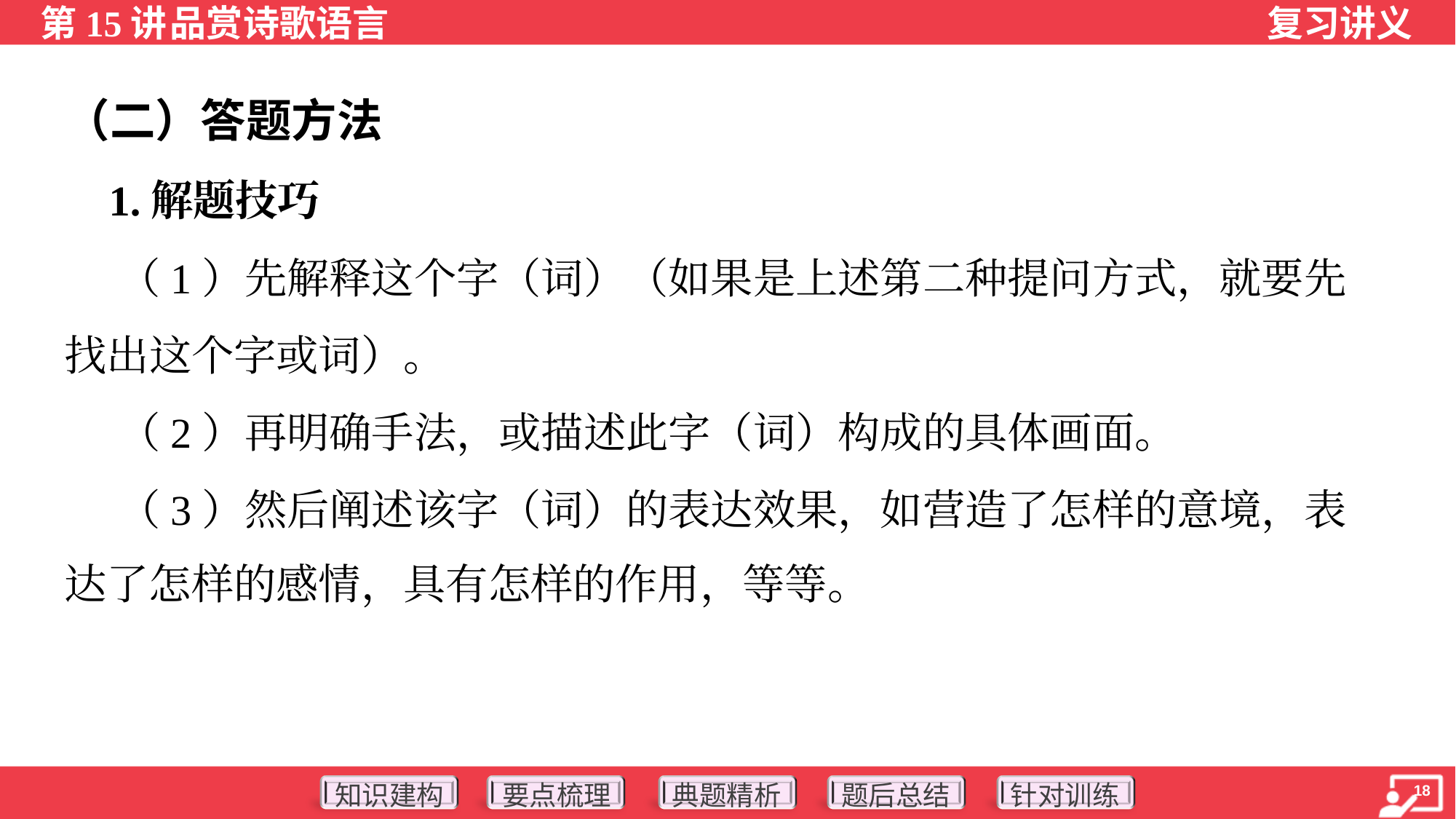

（二）答题方法
    1.解题技巧
    （1）先解释这个字（词）（如果是上述第二种提问方式，就要先
找出这个字或词）。
    （2）再明确手法，或描述此字（词）构成的具体画面。
    （3）然后阐述该字（词）的表达效果，如营造了怎样的意境，表
达了怎样的感情，具有怎样的作用，等等。